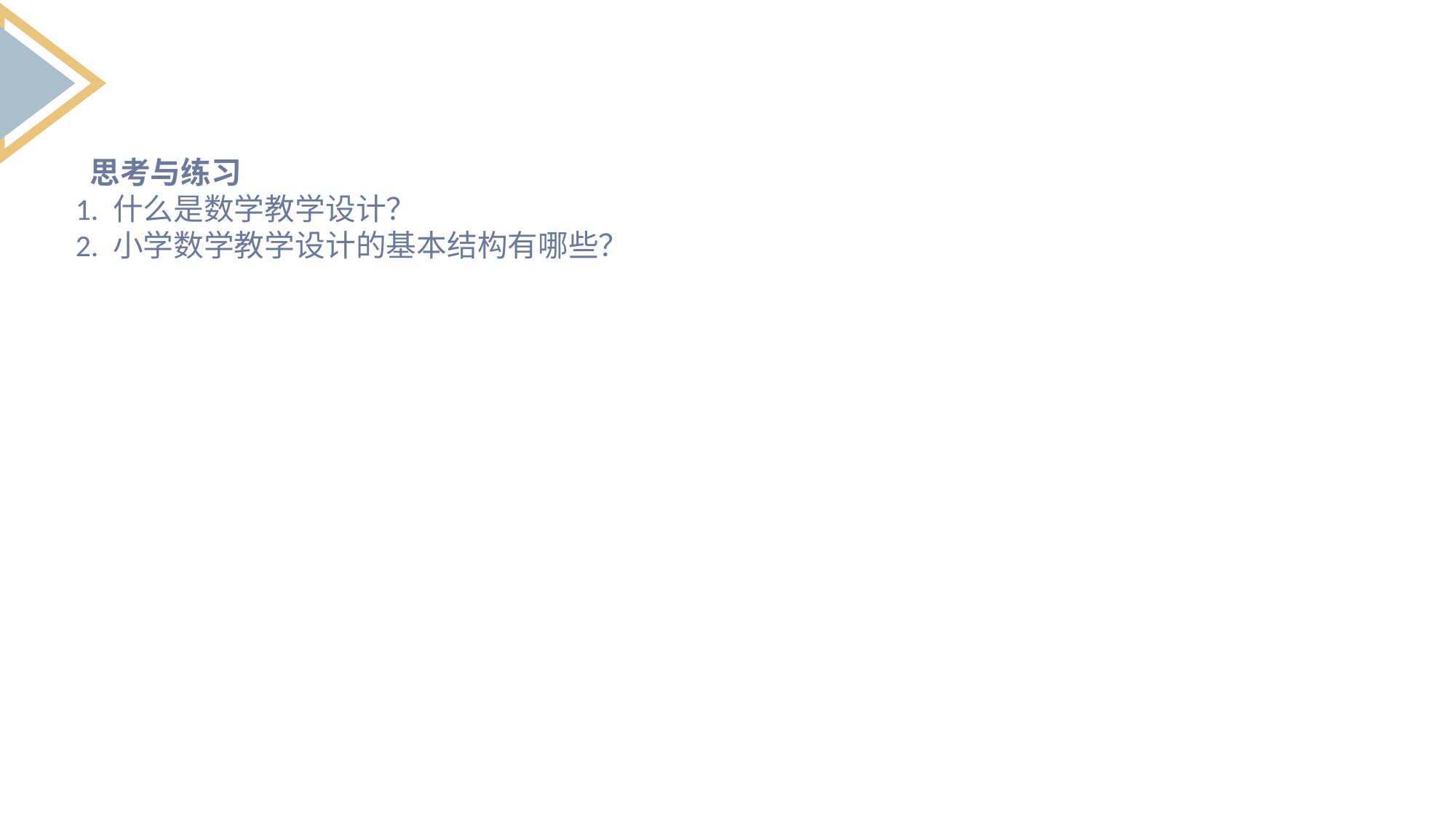

思考与练习
1. 什么是数学教学设计？
2. 小学数学教学设计的基本结构有哪些？

列出要点